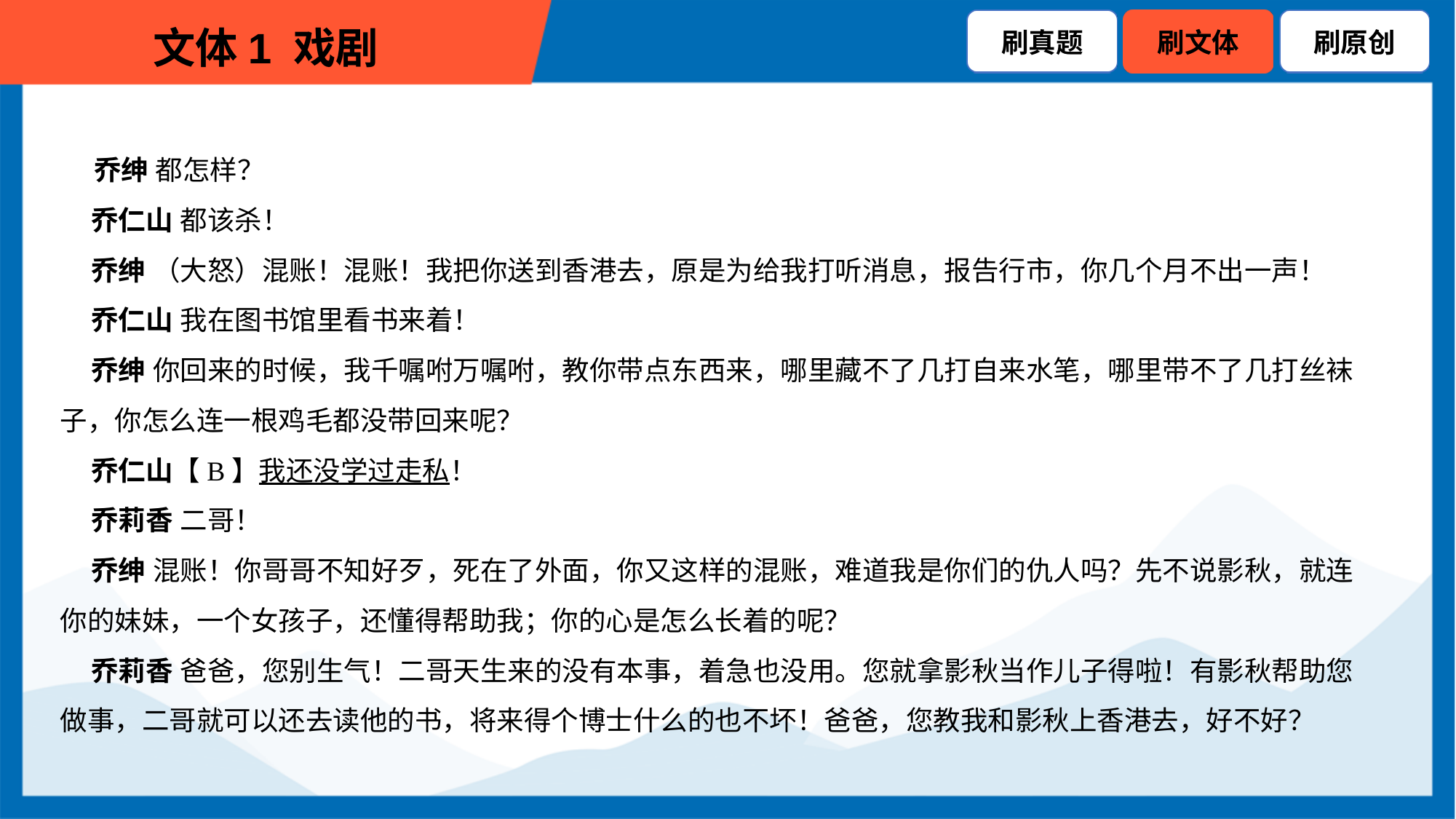

乔绅 都怎样？
    乔仁山 都该杀！
    乔绅 （大怒）混账！混账！我把你送到香港去，原是为给我打听消息，报告行市，你几个月不出一声！
    乔仁山 我在图书馆里看书来着！
    乔绅 你回来的时候，我千嘱咐万嘱咐，教你带点东西来，哪里藏不了几打自来水笔，哪里带不了几打丝袜
子，你怎么连一根鸡毛都没带回来呢？
    乔仁山【B】我还没学过走私！
    乔莉香 二哥！
    乔绅 混账！你哥哥不知好歹，死在了外面，你又这样的混账，难道我是你们的仇人吗？先不说影秋，就连
你的妹妹，一个女孩子，还懂得帮助我；你的心是怎么长着的呢？
    乔莉香 爸爸，您别生气！二哥天生来的没有本事，着急也没用。您就拿影秋当作儿子得啦！有影秋帮助您
做事，二哥就可以还去读他的书，将来得个博士什么的也不坏！爸爸，您教我和影秋上香港去，好不好？